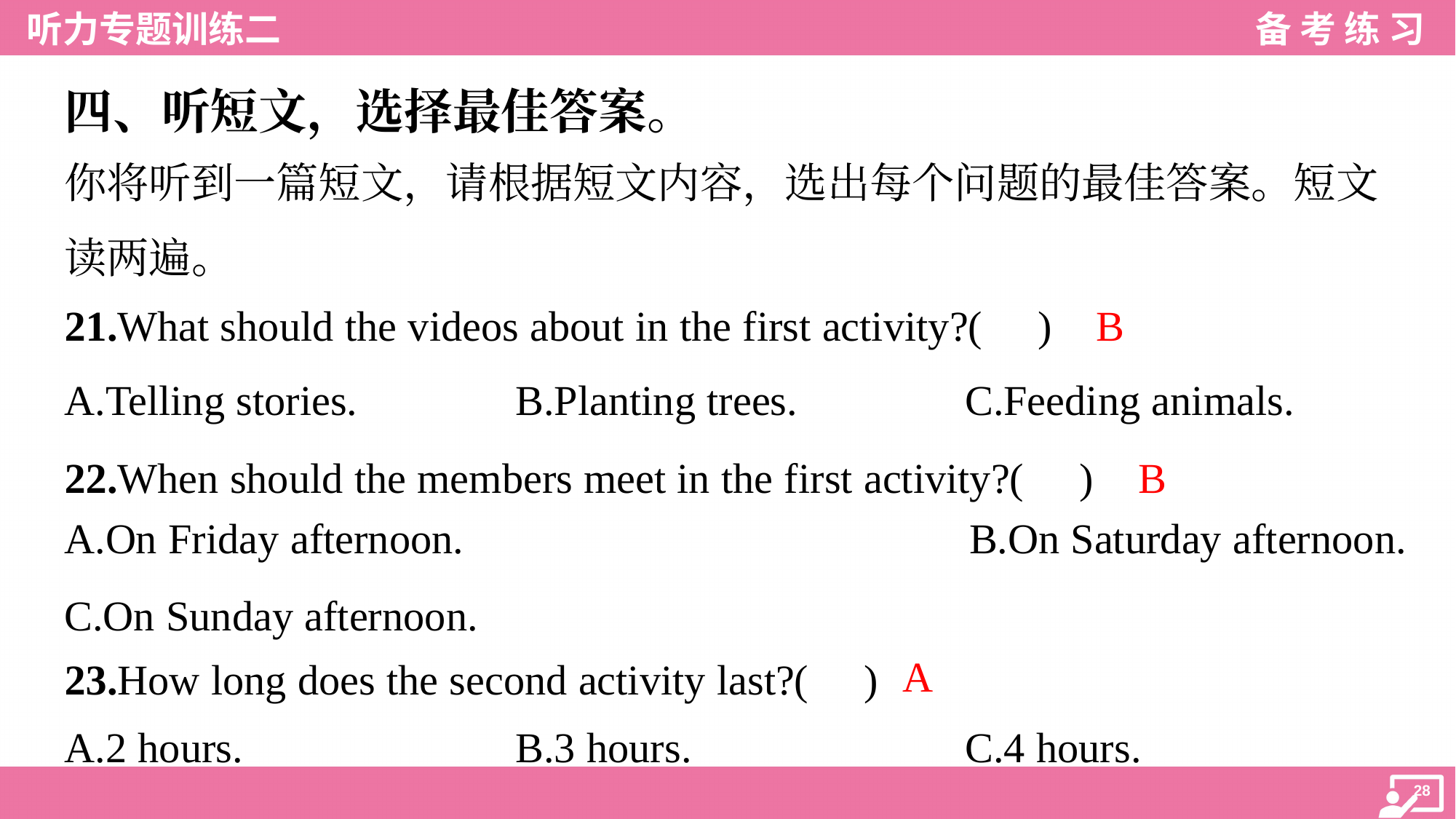

四、听短文，选择最佳答案。
你将听到一篇短文，请根据短文内容，选出每个问题的最佳答案。短文
读两遍。
B
21.What should the videos about in the first activity?(     )
A.Telling stories.	B.Planting trees.	C.Feeding animals.
B
22.When should the members meet in the first activity?(     )
A.On Friday afternoon.					   B.On Saturday afternoon.
C.On Sunday afternoon.
A
23.How long does the second activity last?(     )
A.2 hours.	B.3 hours.	C.4 hours.